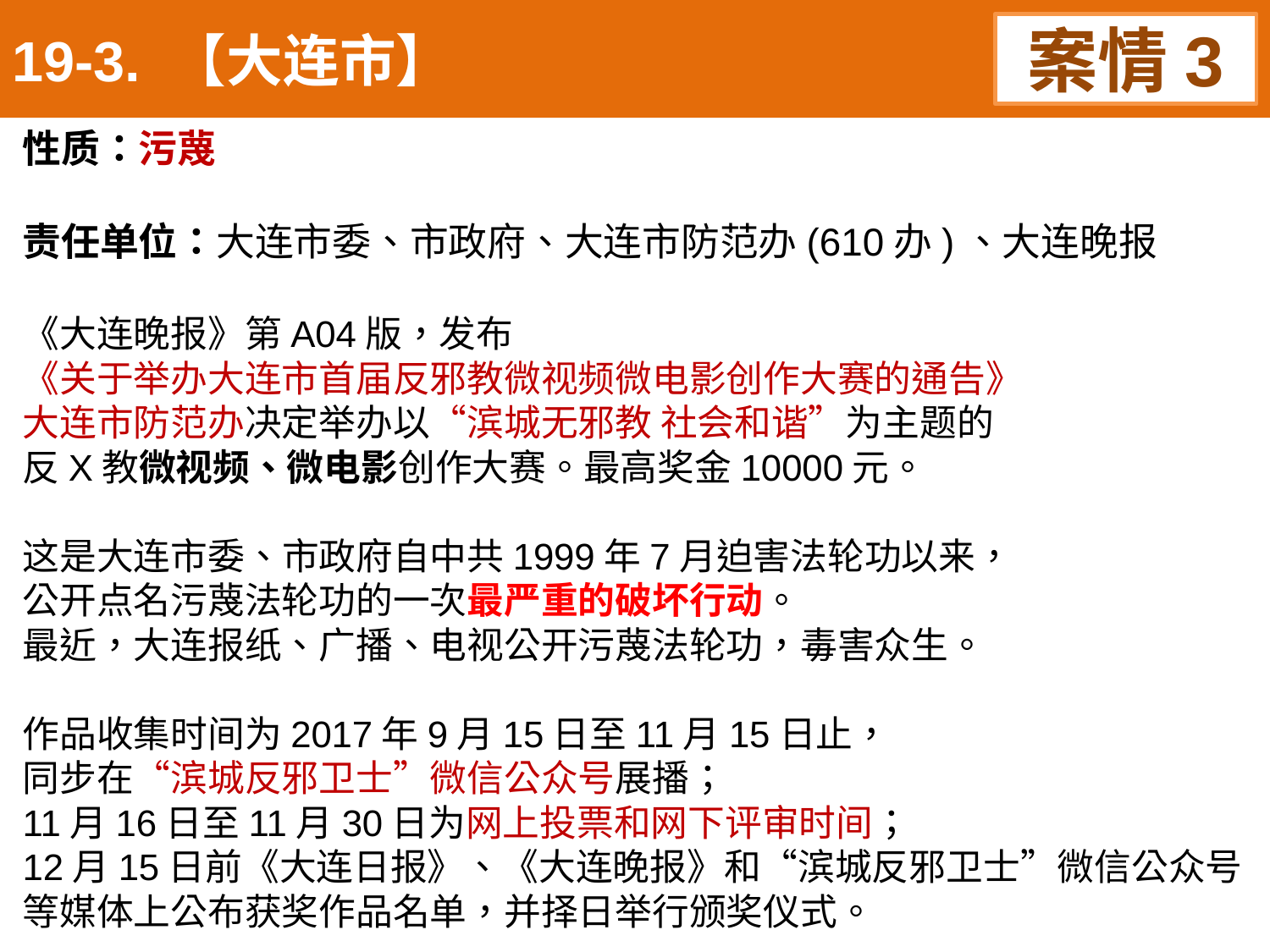

19-3. 【大连市】
案情3
性质：污蔑

责任单位：大连市委、市政府、大连市防范办(610办)、大连晚报

《大连晚报》第A04版，发布
《关于举办大连市首届反邪教微视频微电影创作大赛的通告》
大连市防范办决定举办以“滨城无邪教 社会和谐”为主题的
反X教微视频、微电影创作大赛。最高奖金10000元。

这是大连市委、市政府自中共1999年7月迫害法轮功以来，
公开点名污蔑法轮功的一次最严重的破坏行动。
最近，大连报纸、广播、电视公开污蔑法轮功，毒害众生。

作品收集时间为2017年9月15日至11月15日止，
同步在“滨城反邪卫士”微信公众号展播；
11月16日至11月30日为网上投票和网下评审时间；
12月15日前《大连日报》、《大连晚报》和“滨城反邪卫士”微信公众号等媒体上公布获奖作品名单，并择日举行颁奖仪式。